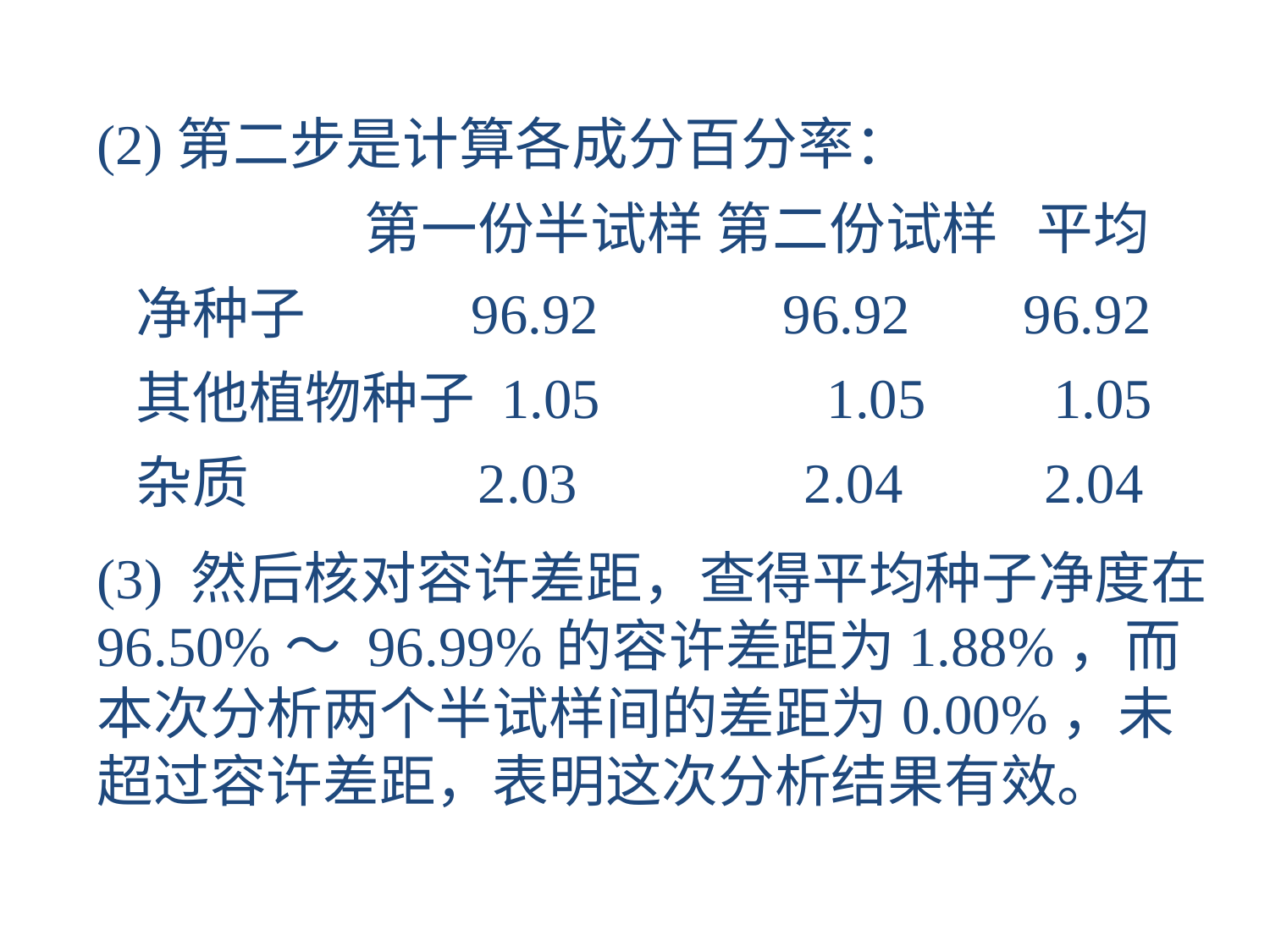

(2)第二步是计算各成分百分率：
                    第一份半试样 第二份试样   平均
  净种子            96.92             96.92        96.92
  其他植物种子 1.05                1.05         1.05
  杂质                 2.03                2.04          2.04
(3) 然后核对容许差距，查得平均种子净度在96.50%～ 96.99%的容许差距为1.88%，而本次分析两个半试样间的差距为0.00%，未超过容许差距，表明这次分析结果有效。